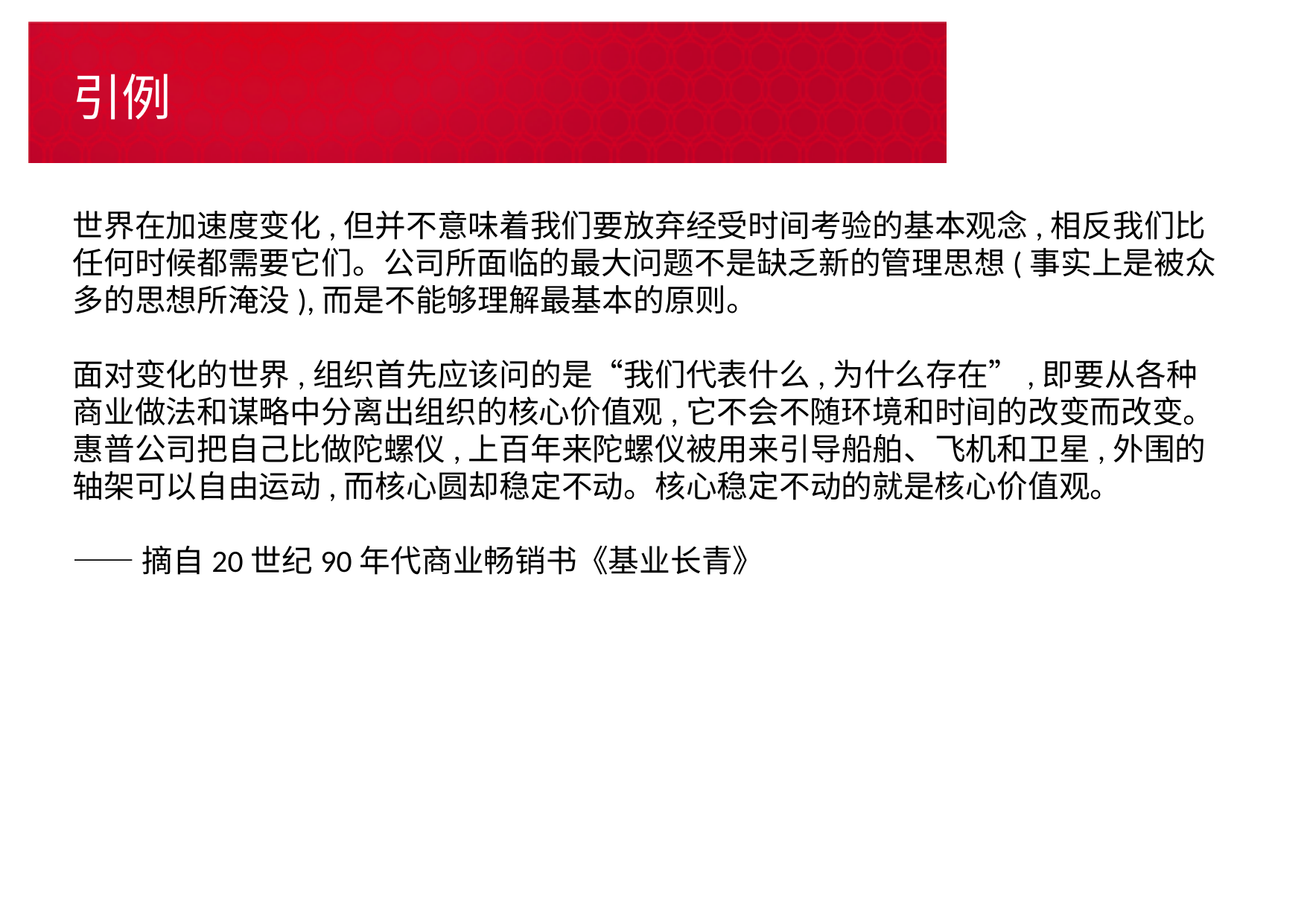

# 引例
世界在加速度变化,但并不意味着我们要放弃经受时间考验的基本观念,相反我们比任何时候都需要它们。公司所面临的最大问题不是缺乏新的管理思想(事实上是被众多的思想所淹没),而是不能够理解最基本的原则。
面对变化的世界,组织首先应该问的是“我们代表什么,为什么存在”,即要从各种商业做法和谋略中分离出组织的核心价值观,它不会不随环境和时间的改变而改变。惠普公司把自己比做陀螺仪,上百年来陀螺仪被用来引导船舶、飞机和卫星,外围的轴架可以自由运动,而核心圆却稳定不动。核心稳定不动的就是核心价值观。
——摘自20世纪90年代商业畅销书《基业长青》